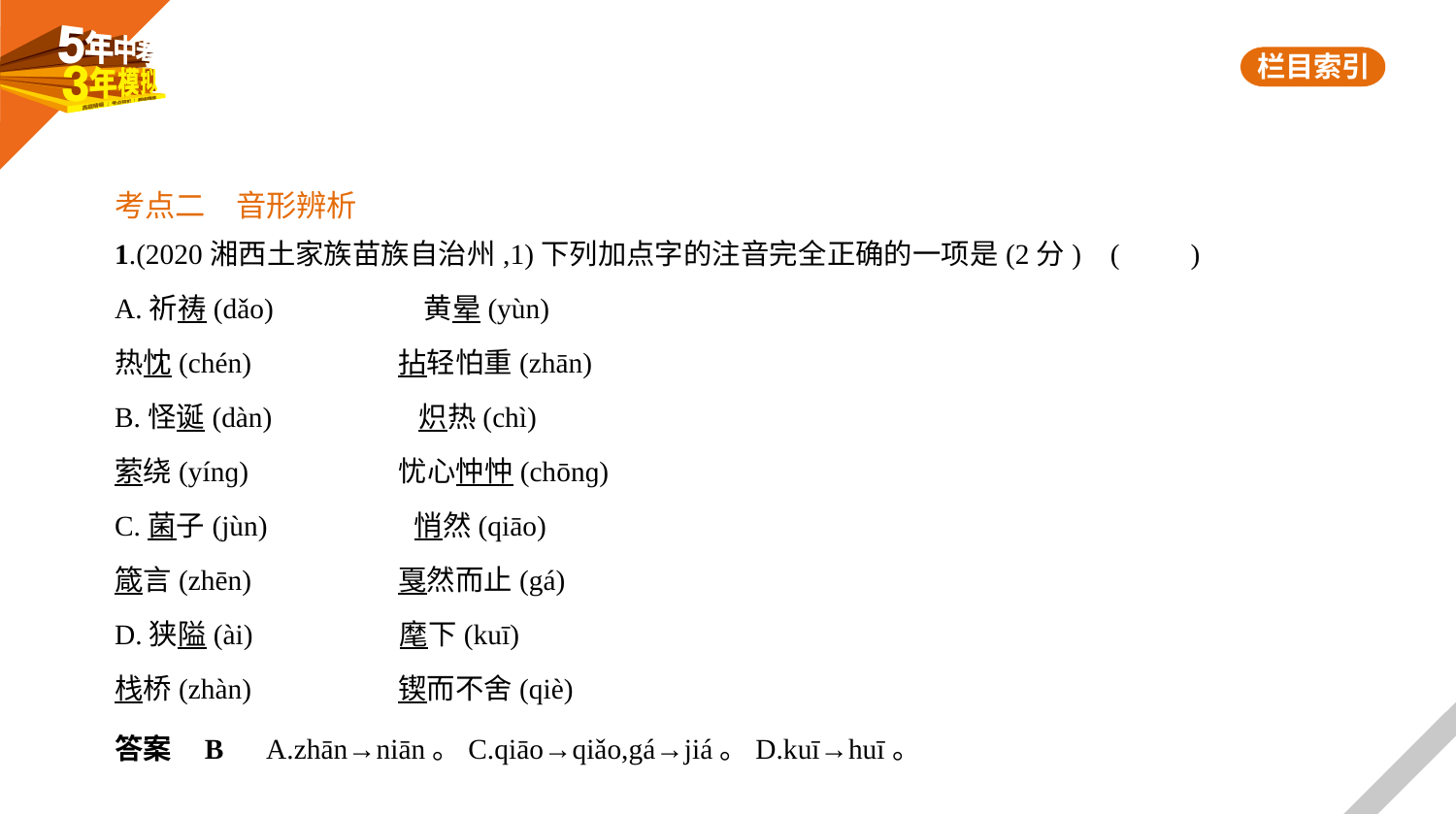

考点二　音形辨析
1.(2020湘西土家族苗族自治州,1)下列加点字的注音完全正确的一项是(2分) (　　)
A.祈祷(dǎo)　　　　　黄晕(yùn)
热忱(chén)　　　　    拈轻怕重(zhān)
B.怪诞(dàn)　　　　    炽热(chì)
萦绕(yínɡ)　　　　　忧心忡忡(chōnɡ)
C.菌子(jùn)　　　　    悄然(qiāo)
箴言(zhēn)　　　　    戛然而止(gá)
D.狭隘(ài)　　　　    麾下(kuī)
栈桥(zhàn)　　　　    锲而不舍(qiè)
答案    B　A.zhān→niān。C.qiāo→qiǎo,gá→jiá。D.kuī→huī。